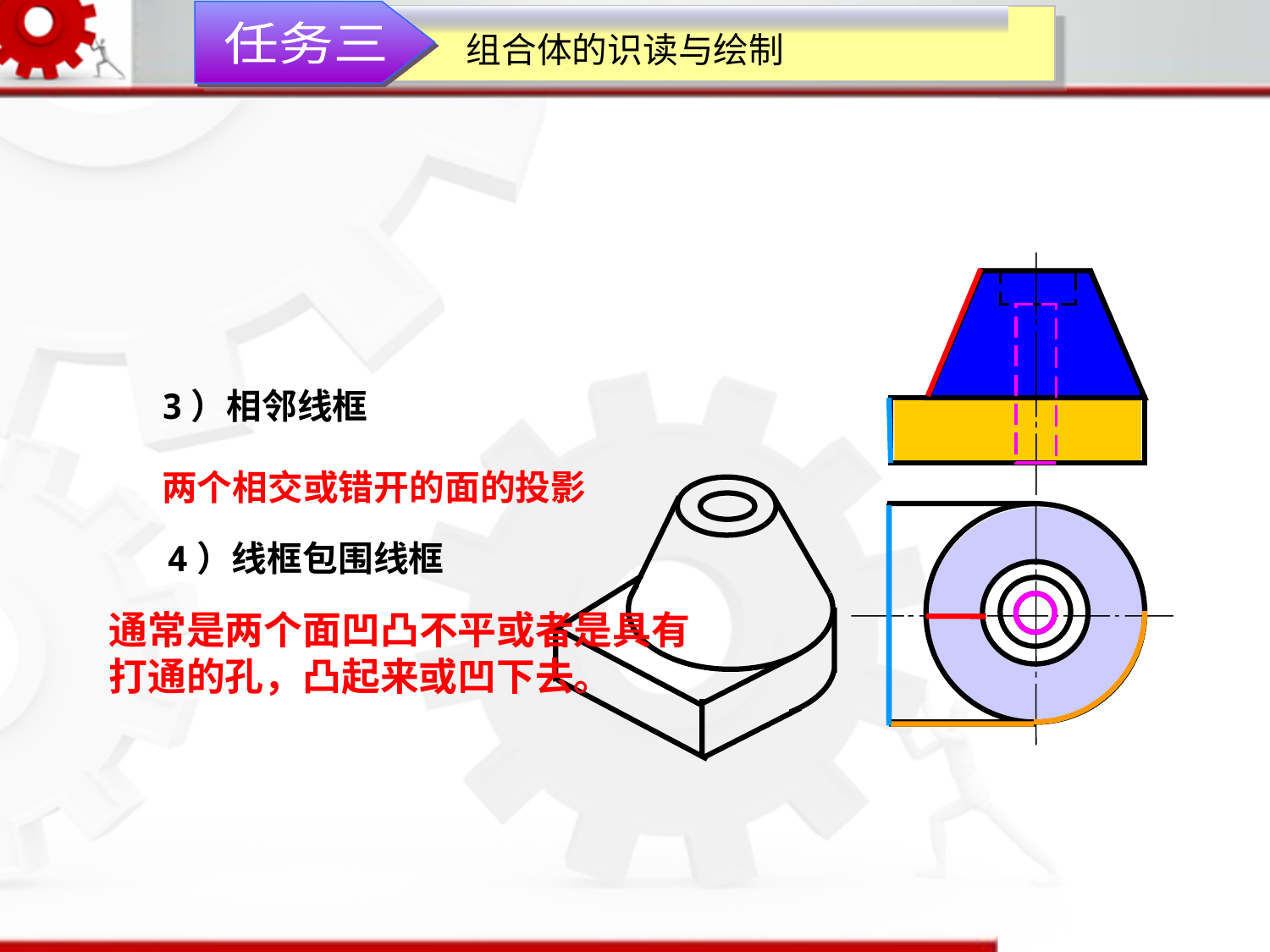

任务三
组合体的识读与绘制

3）相邻线框

两个相交或错开的面的投影

4）线框包围线框

通常是两个面凹凸不平或者是具有打通的孔，凸起来或凹下去。